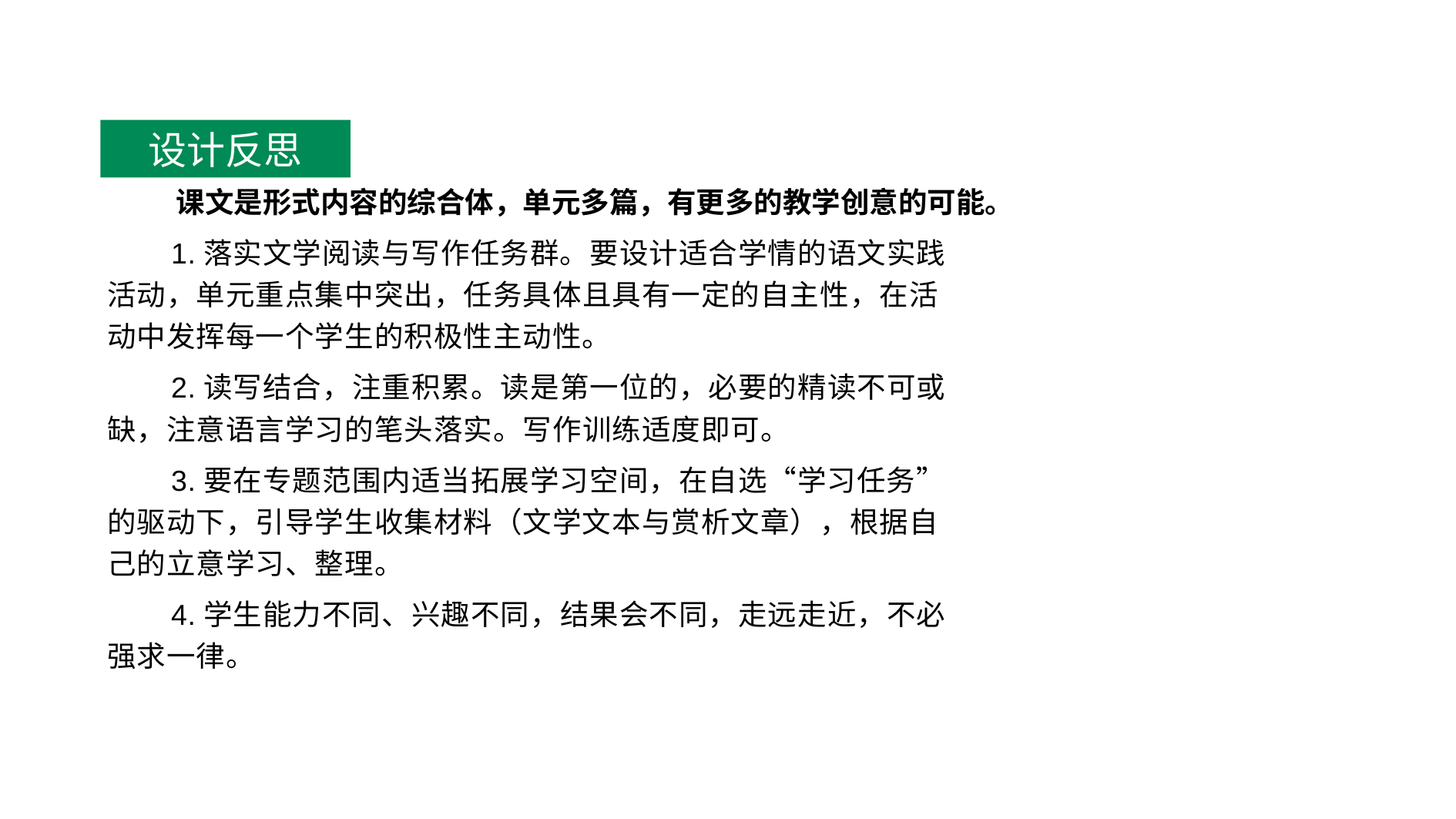

设计反思
课文是形式内容的综合体，单元多篇，有更多的教学创意的可能。
1.落实文学阅读与写作任务群。要设计适合学情的语文实践活动，单元重点集中突出，任务具体且具有一定的自主性，在活动中发挥每一个学生的积极性主动性。
2.读写结合，注重积累。读是第一位的，必要的精读不可或缺，注意语言学习的笔头落实。写作训练适度即可。
3.要在专题范围内适当拓展学习空间，在自选“学习任务”的驱动下，引导学生收集材料（文学文本与赏析文章），根据自己的立意学习、整理。
4.学生能力不同、兴趣不同，结果会不同，走远走近，不必强求一律。